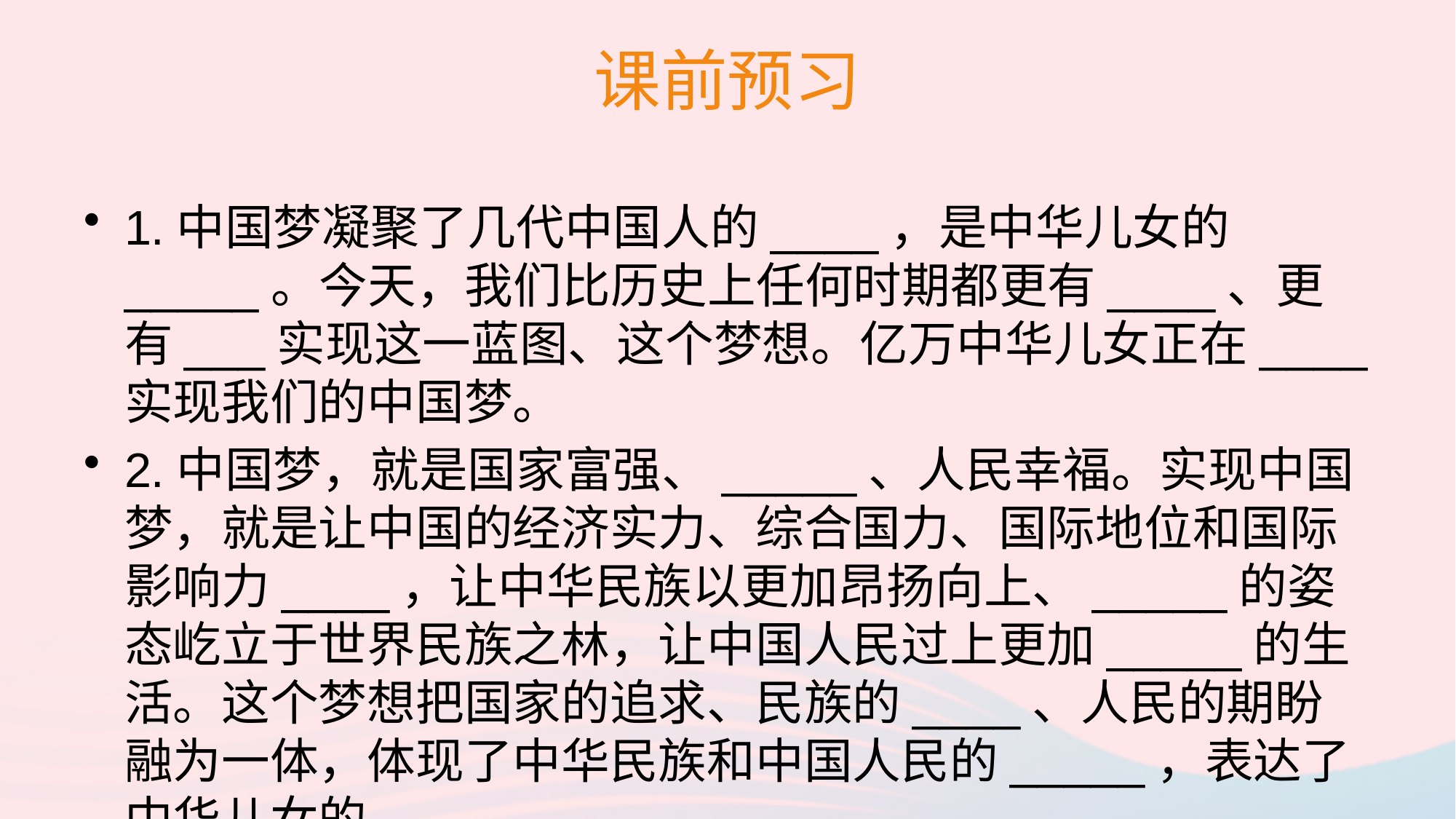

# 课前预习
1.中国梦凝聚了几代中国人的____，是中华儿女的_____。今天，我们比历史上任何时期都更有____、更有___实现这一蓝图、这个梦想。亿万中华儿女正在____实现我们的中国梦。
2.中国梦，就是国家富强、_____、人民幸福。实现中国梦，就是让中国的经济实力、综合国力、国际地位和国际影响力____，让中华民族以更加昂扬向上、_____的姿态屹立于世界民族之林，让中国人民过上更加_____的生活。这个梦想把国家的追求、民族的____、人民的期盼融为一体，体现了中华民族和中国人民的_____，表达了中华儿女的_____。